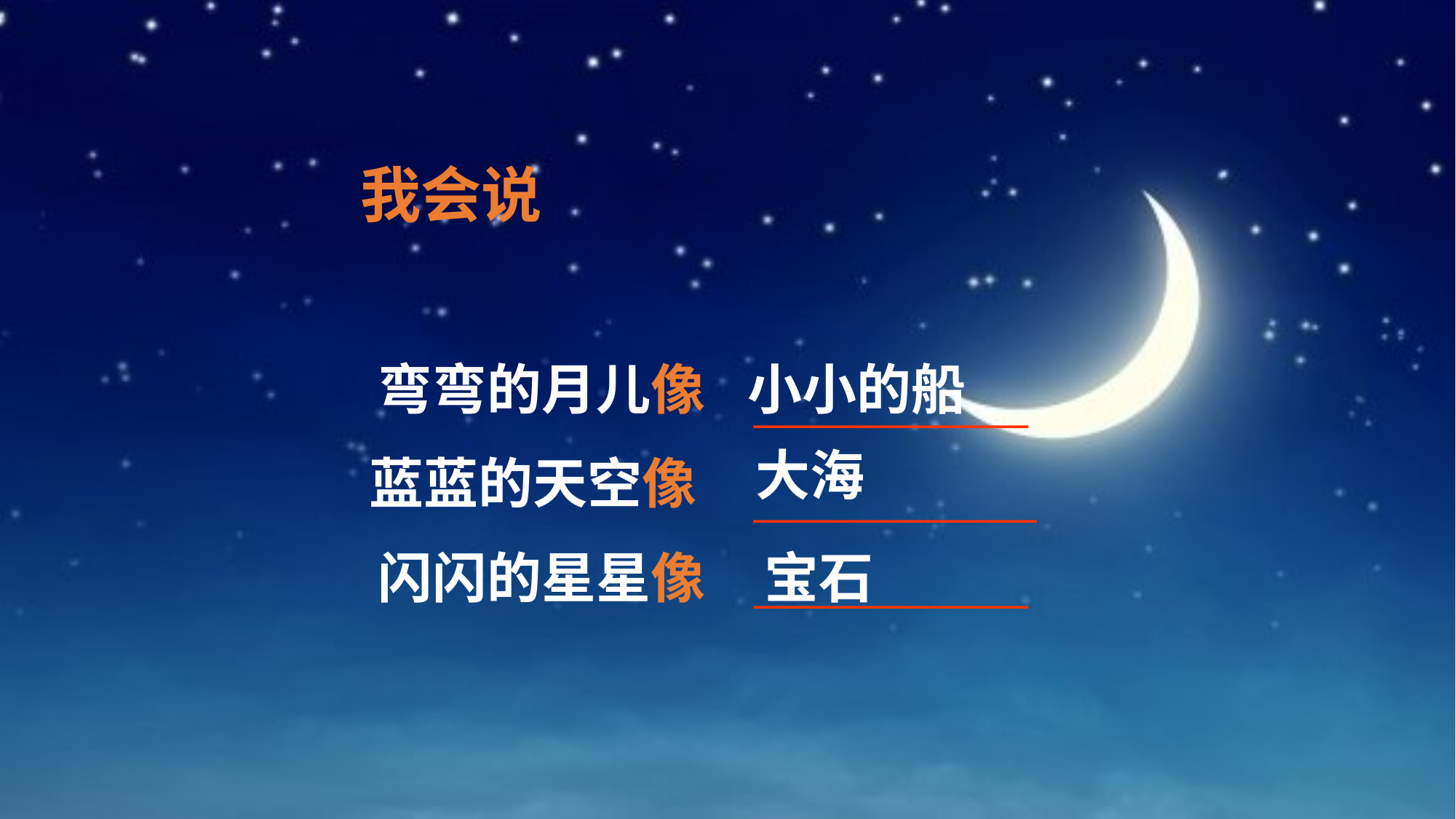

我会说
弯弯的月儿像
小小的船

大海
蓝蓝的天空像

闪闪的星星像
宝石